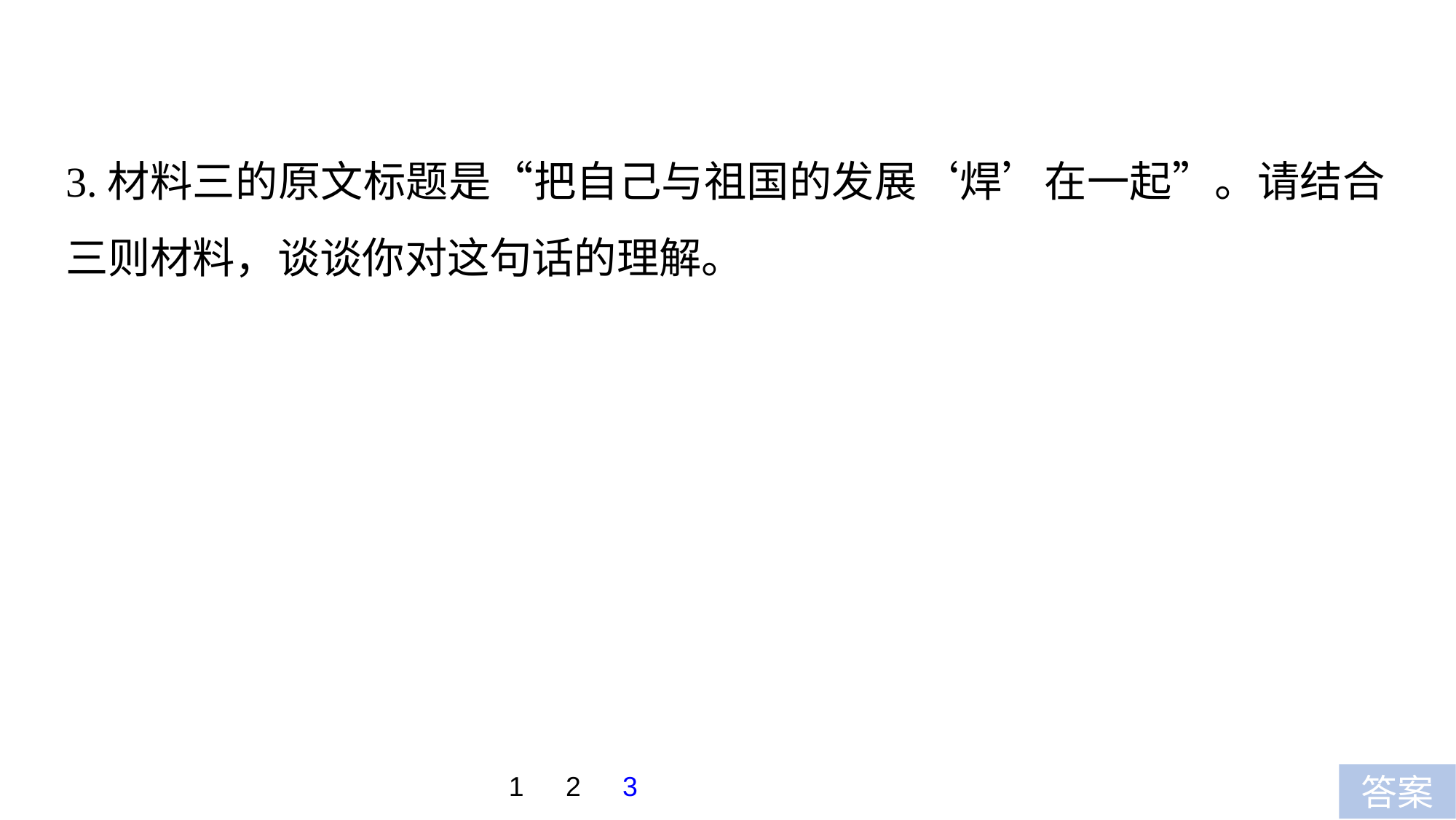

3.材料三的原文标题是“把自己与祖国的发展‘焊’在一起”。请结合三则材料，谈谈你对这句话的理解。
1
2
3
答案